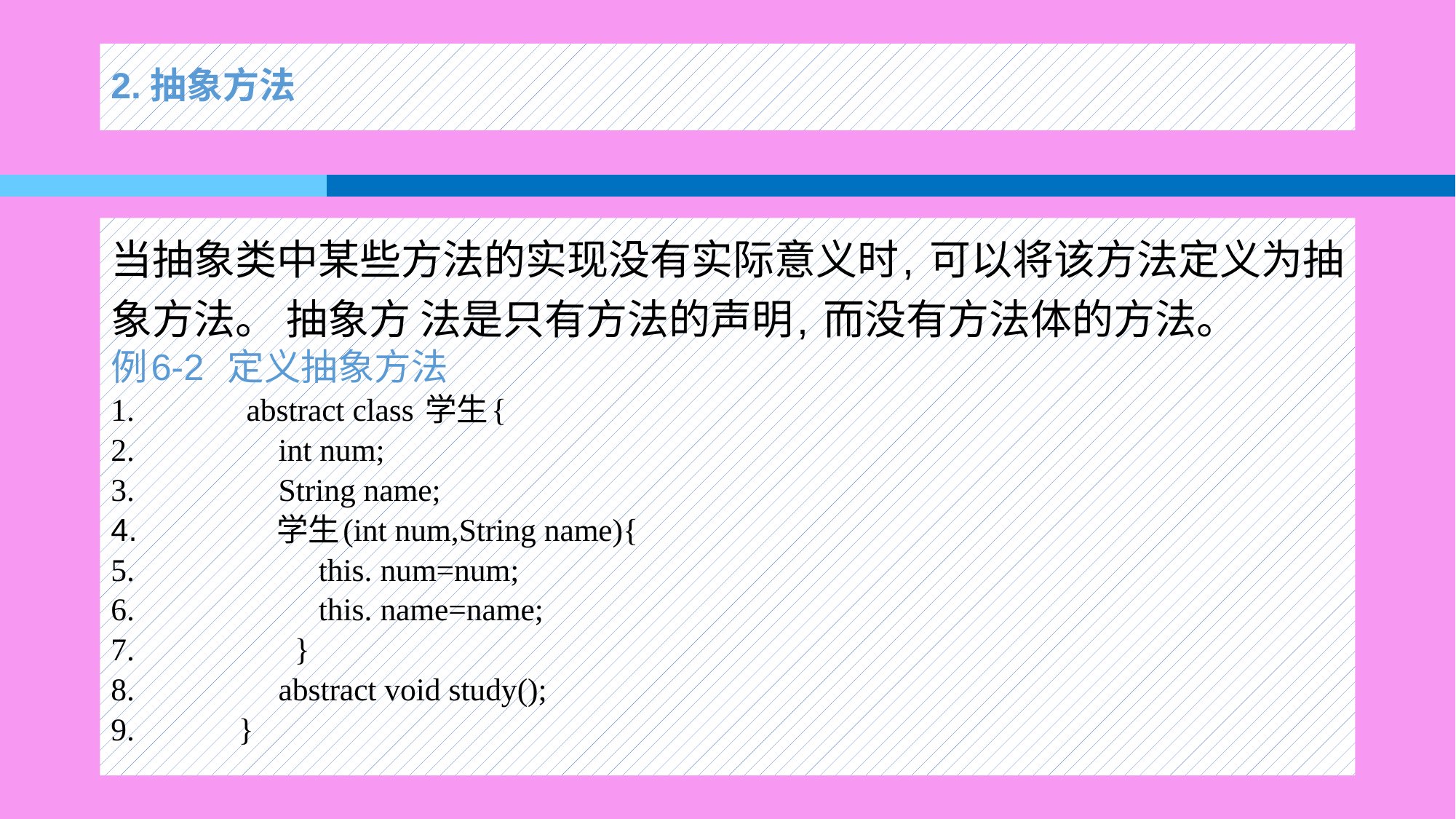

# 2.抽象方法
当抽象类中某些方法的实现没有实际意义时, 可以将该方法定义为抽象方法。 抽象方 法是只有方法的声明, 而没有方法体的方法。
例6-2  定义抽象方法
 abstract class 学生{
     int num;
     String name;
     学生(int num,String name){
          this. num=num;
          this. name=name;
       }
     abstract void study();
}